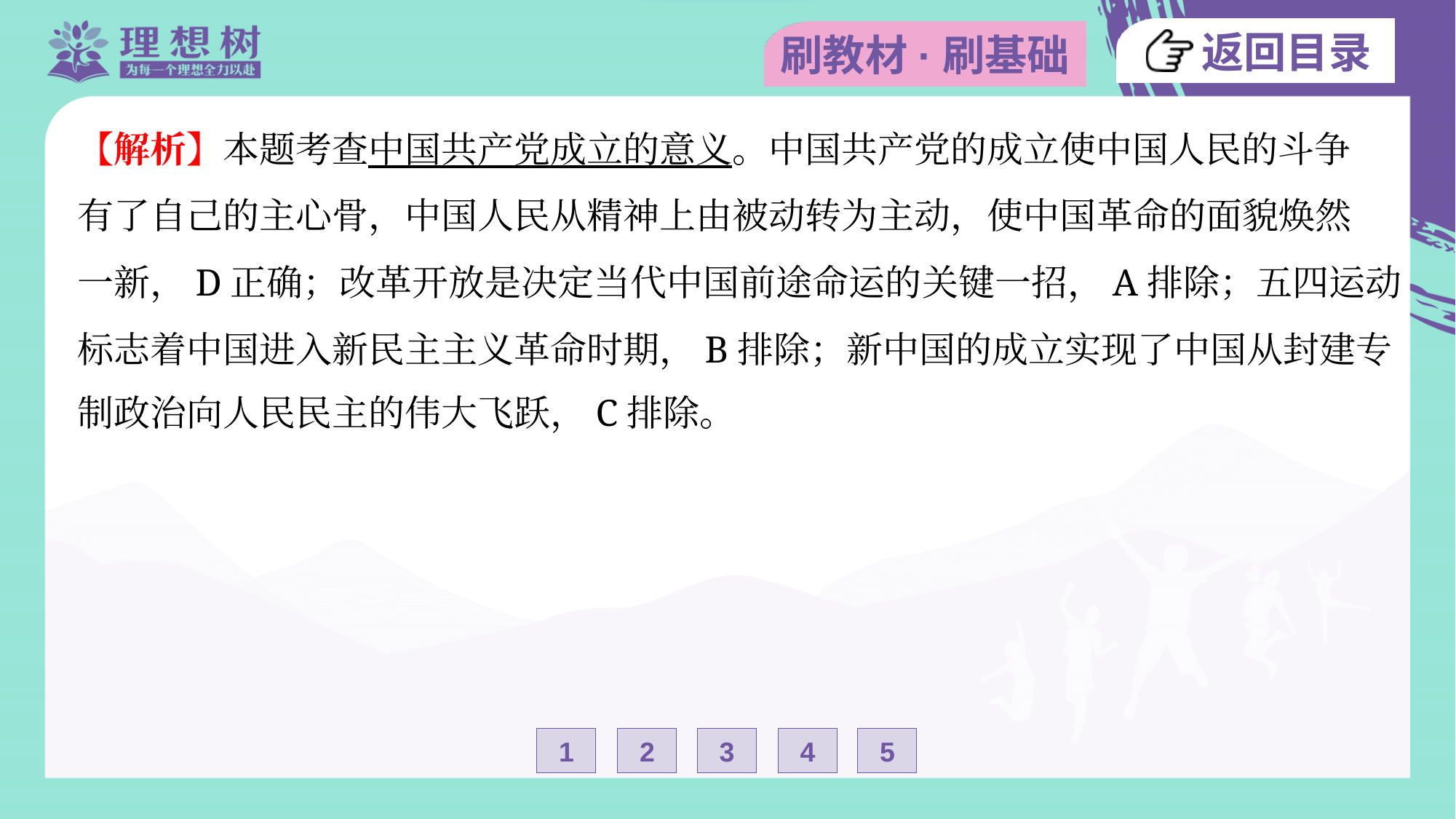

【解析】本题考查中国共产党成立的意义。中国共产党的成立使中国人民的斗争
有了自己的主心骨，中国人民从精神上由被动转为主动，使中国革命的面貌焕然
一新，D正确；改革开放是决定当代中国前途命运的关键一招，A排除；五四运动
标志着中国进入新民主主义革命时期，B排除；新中国的成立实现了中国从封建专
制政治向人民民主的伟大飞跃，C排除。